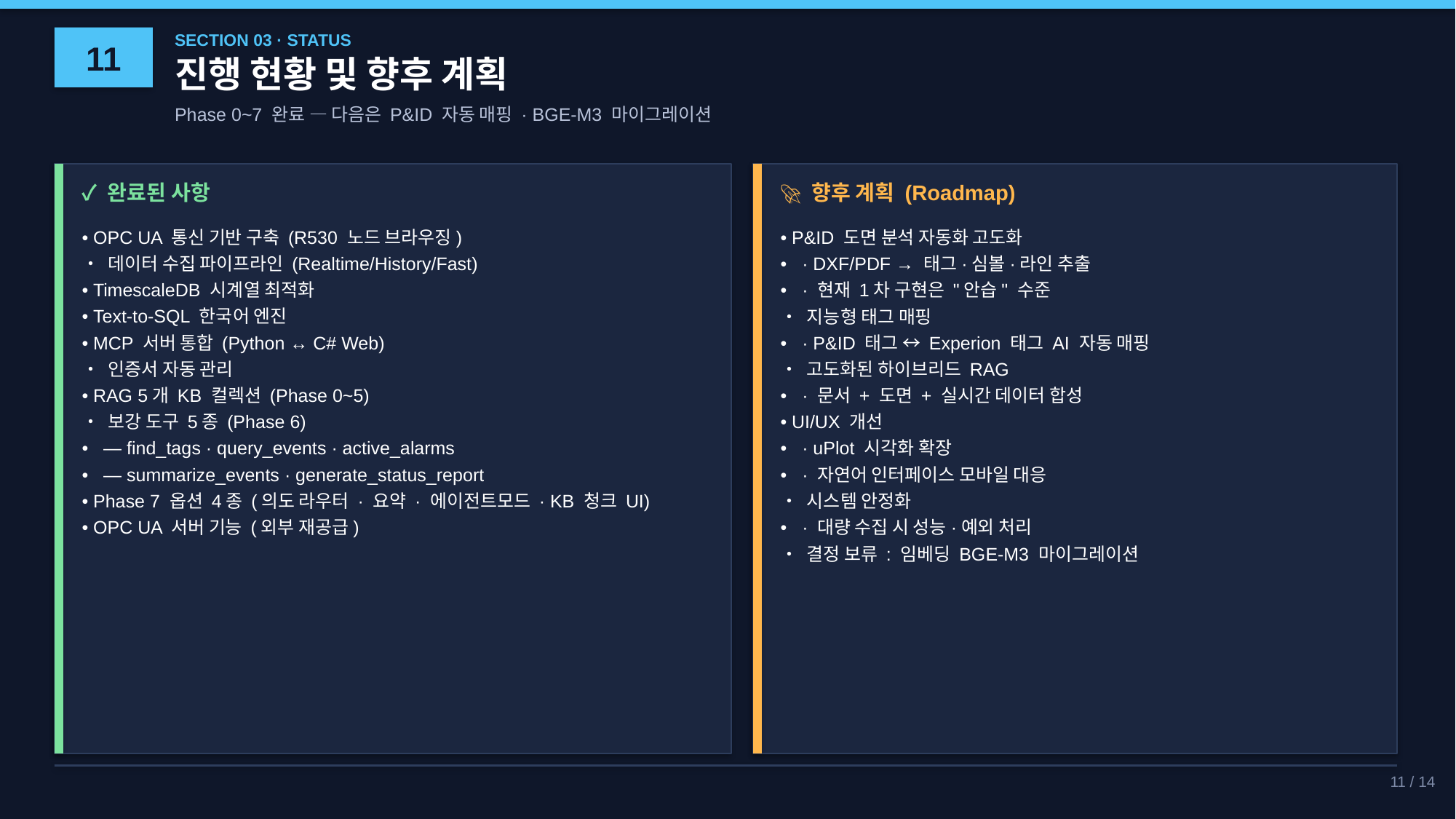

11
SECTION 03 · STATUS
진행 현황 및 향후 계획
Phase 0~7 완료 — 다음은 P&ID 자동 매핑 · BGE-M3 마이그레이션

✓ 완료된 사항
🚀 향후 계획 (Roadmap)
• OPC UA 통신 기반 구축 (R530 노드 브라우징)
• 데이터 수집 파이프라인 (Realtime/History/Fast)
• TimescaleDB 시계열 최적화
• Text-to-SQL 한국어 엔진
• MCP 서버 통합 (Python ↔ C# Web)
• 인증서 자동 관리
• RAG 5개 KB 컬렉션 (Phase 0~5)
• 보강 도구 5종 (Phase 6)
•   — find_tags · query_events · active_alarms
•   — summarize_events · generate_status_report
• Phase 7 옵션 4종 (의도 라우터 · 요약 · 에이전트모드 · KB 청크 UI)
• OPC UA 서버 기능 (외부 재공급)
• P&ID 도면 분석 자동화 고도화
•   · DXF/PDF → 태그·심볼·라인 추출
•   · 현재 1차 구현은 "안습" 수준
• 지능형 태그 매핑
•   · P&ID 태그 ↔ Experion 태그 AI 자동 매핑
• 고도화된 하이브리드 RAG
•   · 문서 + 도면 + 실시간 데이터 합성
• UI/UX 개선
•   · uPlot 시각화 확장
•   · 자연어 인터페이스 모바일 대응
• 시스템 안정화
•   · 대량 수집 시 성능·예외 처리
• 결정 보류 : 임베딩 BGE-M3 마이그레이션

11 / 14